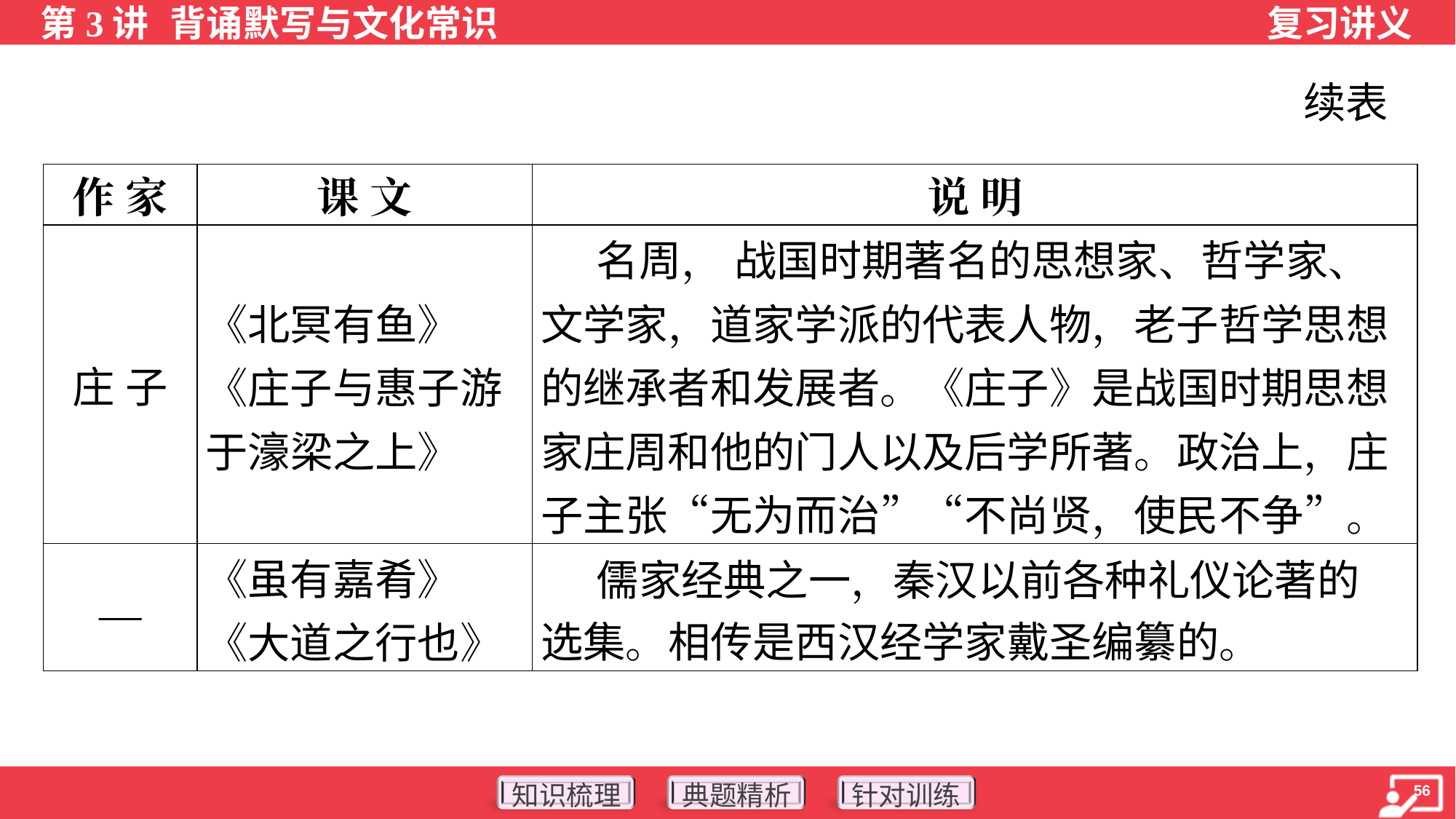

续表
| 作 家 | 课 文 | 说 明 |
| --- | --- | --- |
| 庄 子 | 《北冥有鱼》 《庄子与惠子游于濠梁之上》 | 名周， 战国时期著名的思想家、哲学家、文学家，道家学派的代表人物，老子哲学思想的继承者和发展者。《庄子》是战国时期思想家庄周和他的门人以及后学所著。政治上，庄子主张“无为而治”“不尚贤，使民不争”。 |
| — | 《虽有嘉肴》 《大道之行也》 | 儒家经典之一，秦汉以前各种礼仪论著的 选集。相传是西汉经学家戴圣编纂的。 |